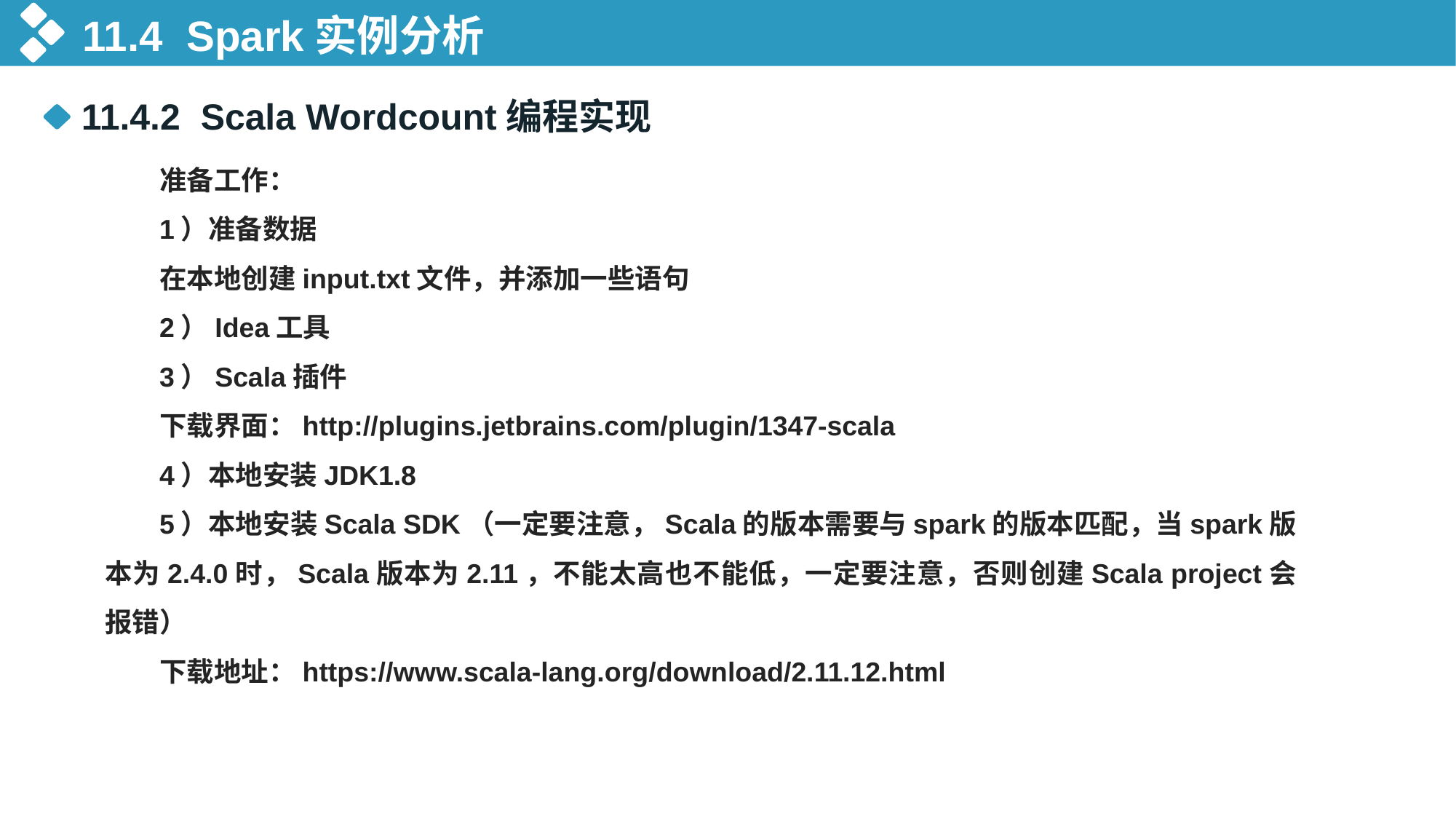

11.4  Spark实例分析
11.4.2  Scala Wordcount编程实现

准备工作：
1）准备数据
在本地创建input.txt文件，并添加一些语句
2）Idea工具
3）Scala插件
下载界面：http://plugins.jetbrains.com/plugin/1347-scala
4）本地安装JDK1.8
5）本地安装Scala SDK（一定要注意，Scala的版本需要与spark的版本匹配，当spark版本为2.4.0时，Scala版本为2.11，不能太高也不能低，一定要注意，否则创建Scala project会报错）
下载地址：https://www.scala-lang.org/download/2.11.12.html